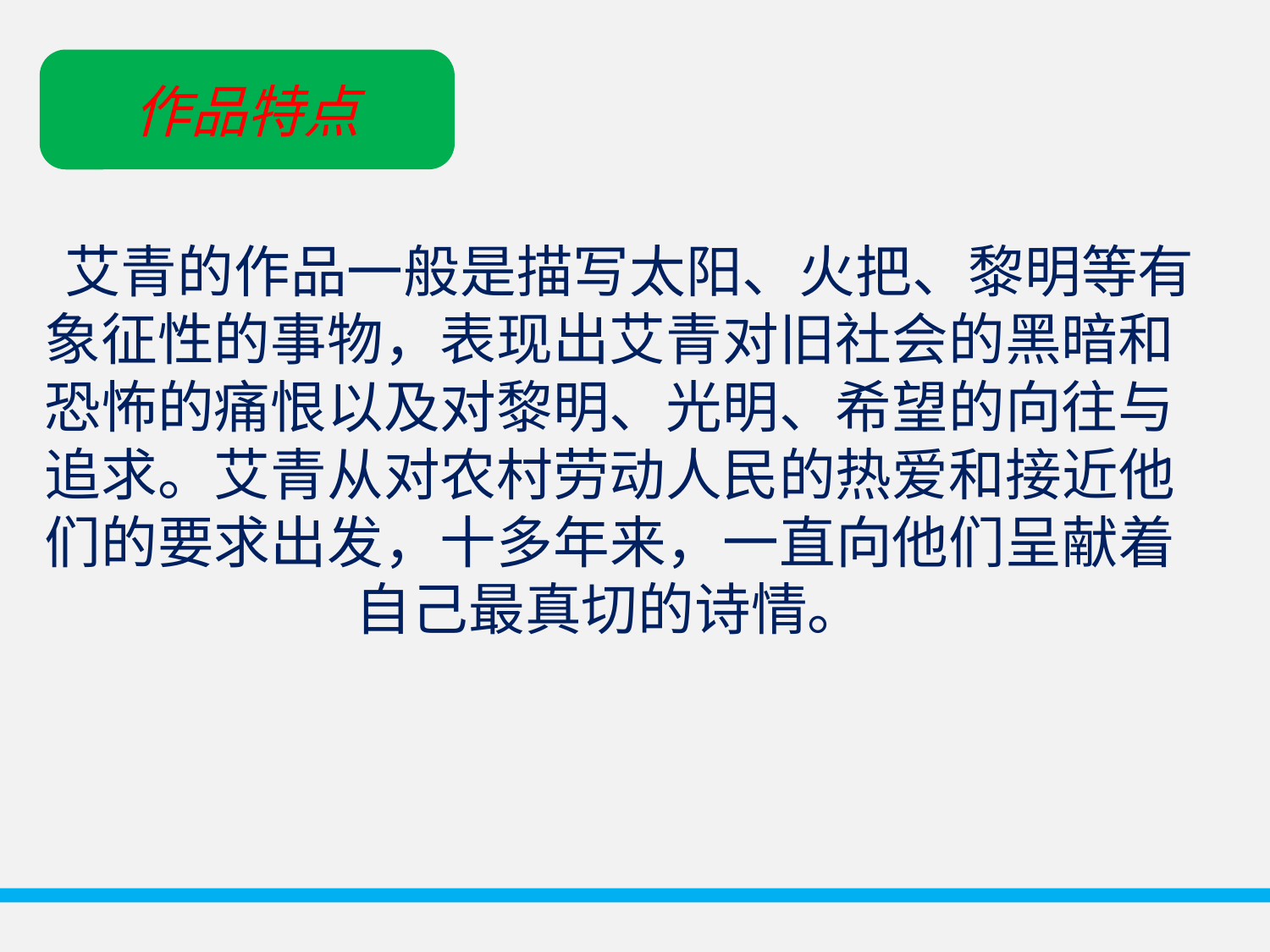

作品特点
    艾青的作品一般是描写太阳、火把、黎明等有象征性的事物，表现出艾青对旧社会的黑暗和恐怖的痛恨以及对黎明、光明、希望的向往与追求。艾青从对农村劳动人民的热爱和接近他们的要求出发，十多年来，一直向他们呈献着自己最真切的诗情。